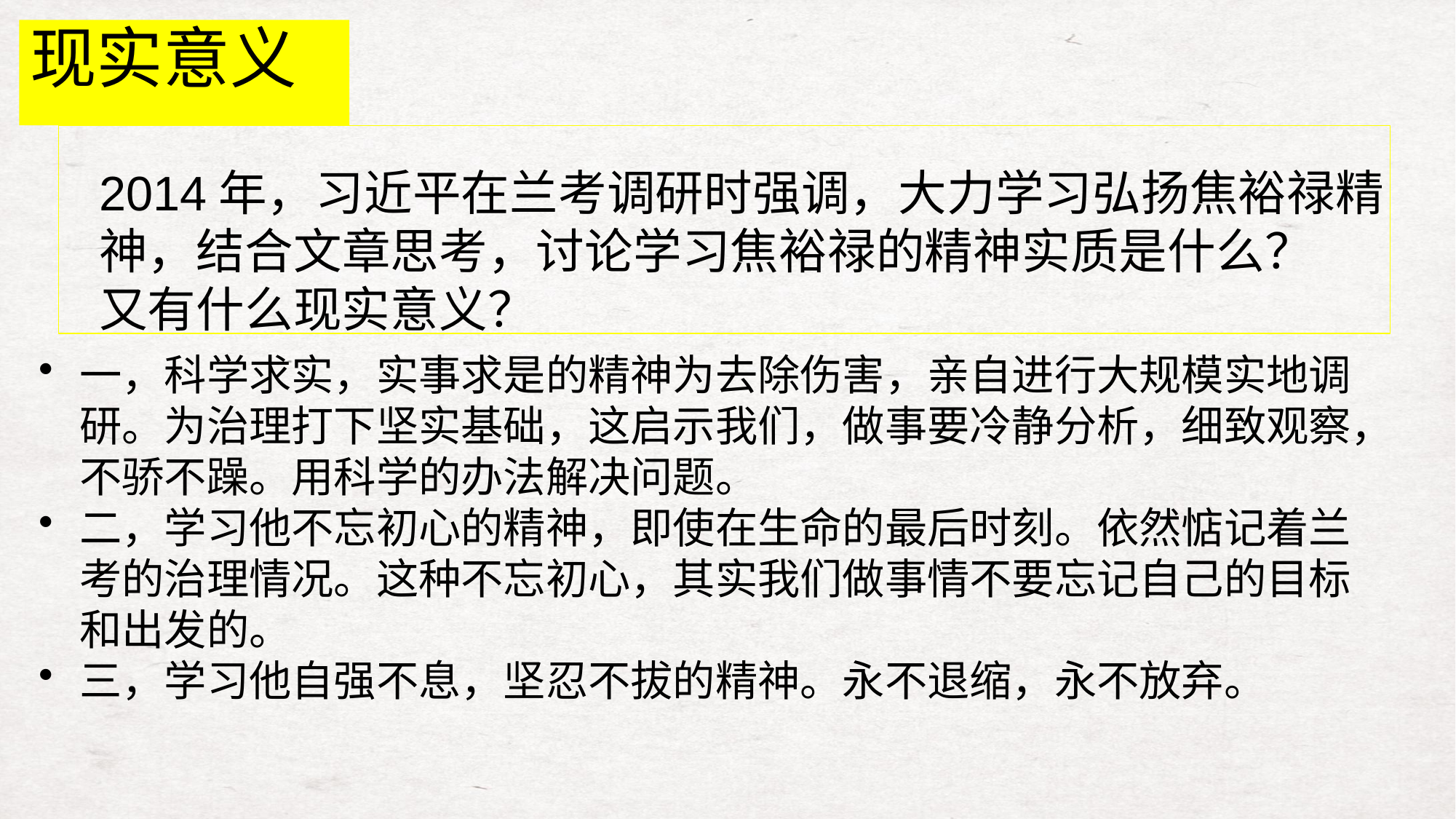

现实意义

2014年，习近平在兰考调研时强调，大力学习弘扬焦裕禄精
神，结合文章思考，讨论学习焦裕禄的精神实质是什么？
又有什么现实意义？

一，科学求实，实事求是的精神为去除伤害，亲自进行大规模实地调研。为治理打下坚实基础，这启示我们，做事要冷静分析，细致观察，不骄不躁。用科学的办法解决问题。
二，学习他不忘初心的精神，即使在生命的最后时刻。依然惦记着兰考的治理情况。这种不忘初心，其实我们做事情不要忘记自己的目标和出发的。
三，学习他自强不息，坚忍不拔的精神。永不退缩，永不放弃。